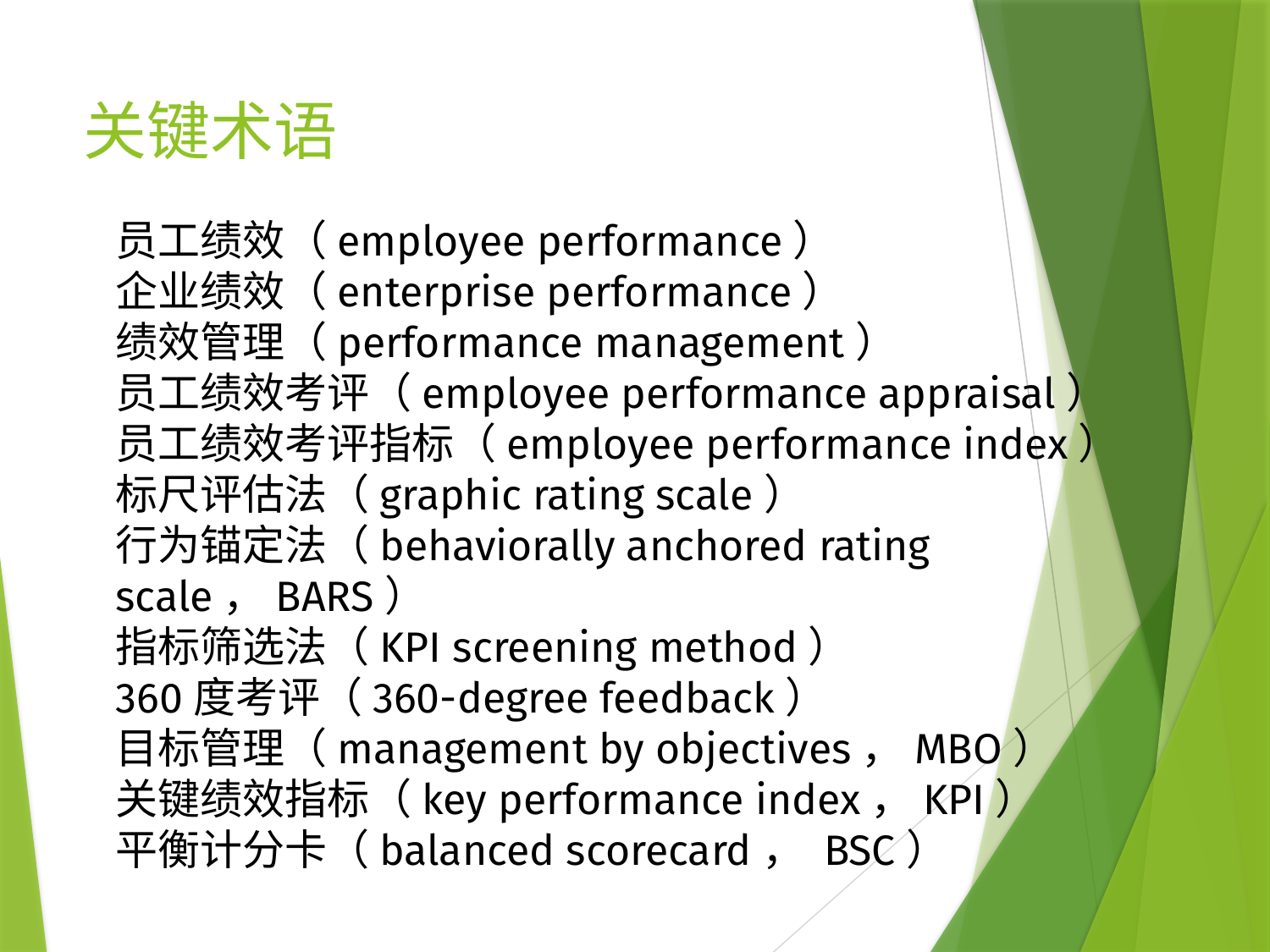

# 关键术语
员工绩效（employee performance）
企业绩效（enterprise performance）
绩效管理（performance management）
员工绩效考评（employee performance appraisal）
员工绩效考评指标（employee performance index）
标尺评估法（graphic rating scale）
行为锚定法（behaviorally anchored rating scale，BARS）
指标筛选法（KPI screening method）
360度考评（360-degree feedback）
目标管理（management by objectives，MBO）
关键绩效指标（key performance index，KPI）
平衡计分卡（balanced scorecard， BSC）